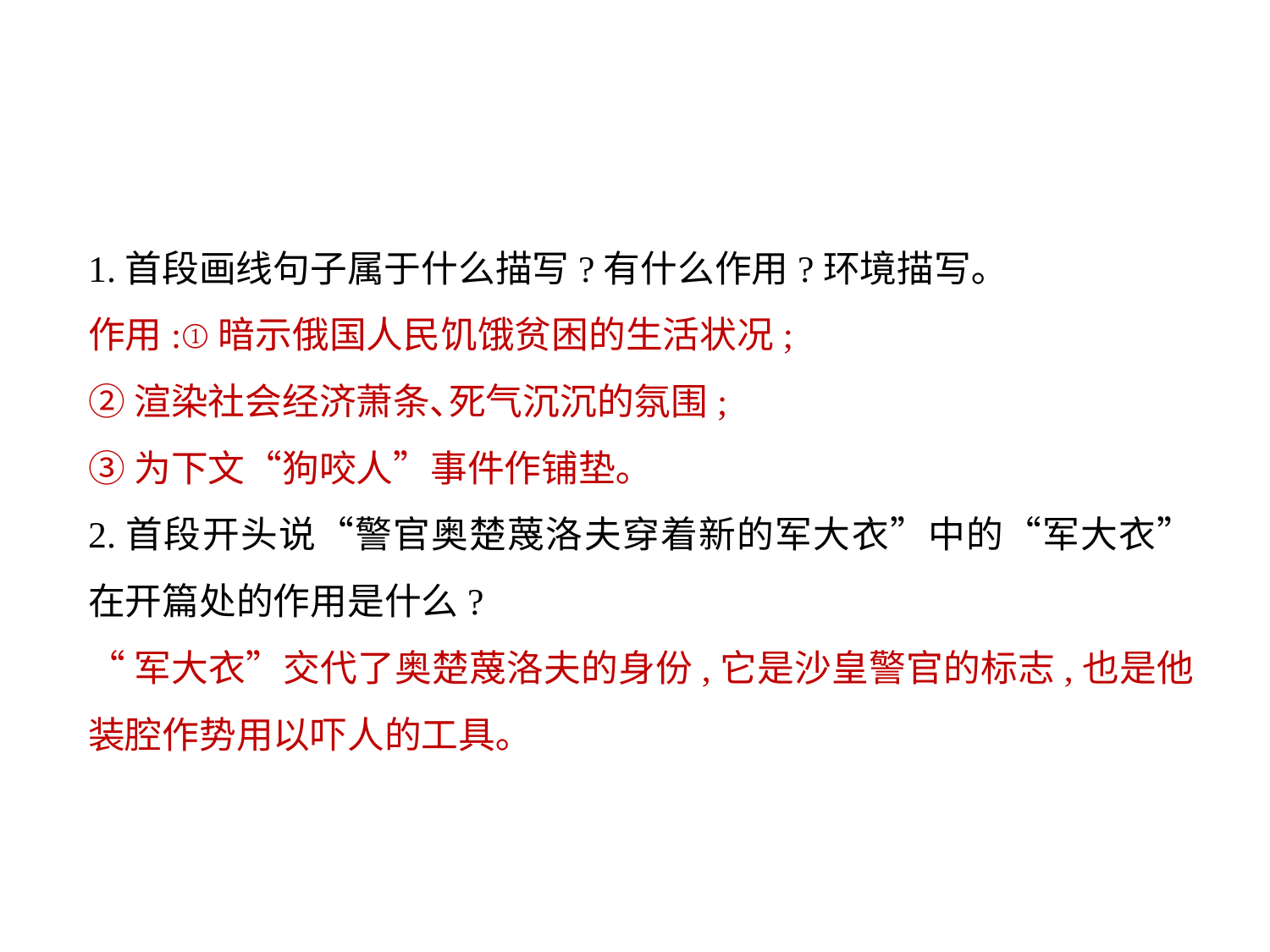

1.首段画线句子属于什么描写?有什么作用?环境描写｡
作用:①暗示俄国人民饥饿贫困的生活状况;
②渲染社会经济萧条､死气沉沉的氛围;
③为下文“狗咬人”事件作铺垫｡
2.首段开头说“警官奥楚蔑洛夫穿着新的军大衣”中的“军大衣”在开篇处的作用是什么?
“军大衣”交代了奥楚蔑洛夫的身份,它是沙皇警官的标志,也是他装腔作势用以吓人的工具｡